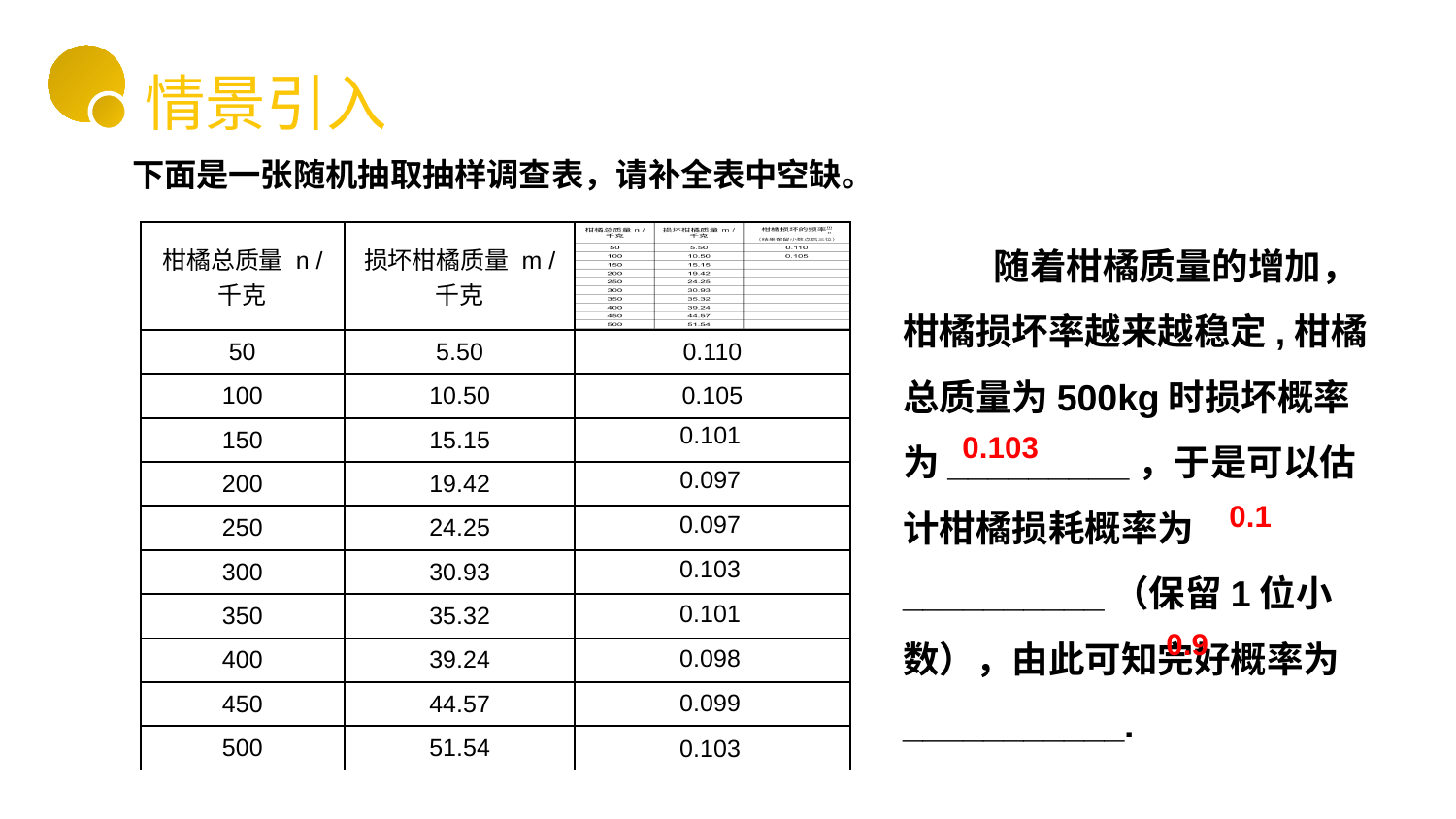

情景引入
下面是一张随机抽取抽样调查表，请补全表中空缺。
          随着柑橘质量的增加，柑橘损坏率越来越稳定,柑橘总质量为500kg时损坏概率为_________，于是可以估计柑橘损耗概率为__________（保留1位小数），由此可知完好概率为___________.
| 柑橘总质量 n / 千克 | 损坏柑橘质量 m / 千克 |  |
| --- | --- | --- |
| 50 | 5.50 | 0.110 |
| 100 | 10.50 | 0.105 |
| 150 | 15.15 |  |
| 200 | 19.42 |  |
| 250 | 24.25 |  |
| 300 | 30.93 |  |
| 350 | 35.32 |  |
| 400 | 39.24 |  |
| 450 | 44.57 |  |
| 500 | 51.54 |  |
0.101
0.103
0.097
0.1
0.097
0.103
0.101
0.9
0.098
0.099
0.103